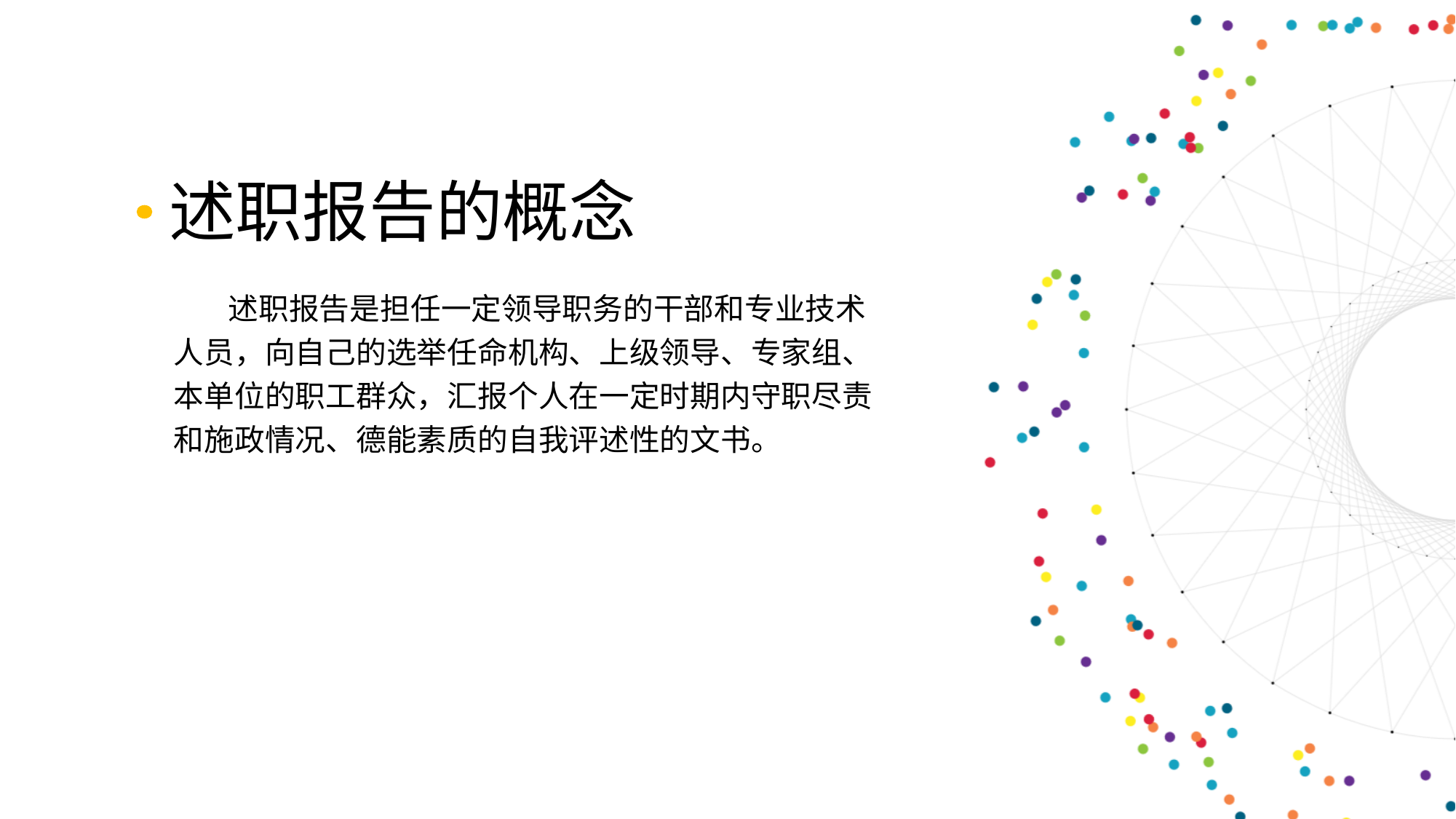

述职报告的概念

       述职报告是担任一定领导职务的干部和专业技术人员，向自己的选举任命机构、上级领导、专家组、本单位的职工群众，汇报个人在一定时期内守职尽责和施政情况、德能素质的自我评述性的文书。